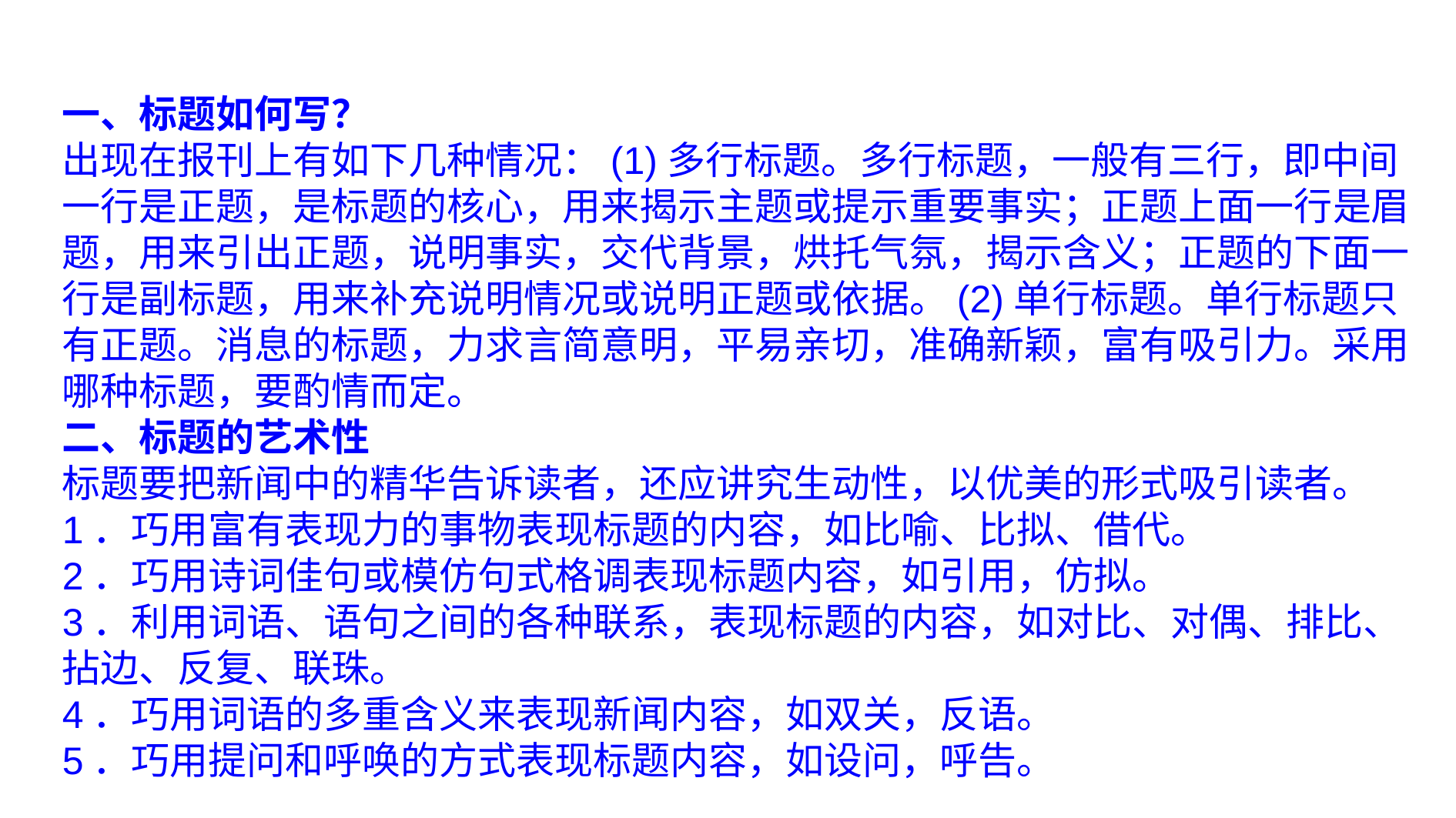

一、标题如何写？
出现在报刊上有如下几种情况：(1)多行标题。多行标题，一般有三行，即中间一行是正题，是标题的核心，用来揭示主题或提示重要事实；正题上面一行是眉题，用来引出正题，说明事实，交代背景，烘托气氛，揭示含义；正题的下面一行是副标题，用来补充说明情况或说明正题或依据。(2)单行标题。单行标题只有正题。消息的标题，力求言简意明，平易亲切，准确新颖，富有吸引力。采用哪种标题，要酌情而定。
二、标题的艺术性
标题要把新闻中的精华告诉读者，还应讲究生动性，以优美的形式吸引读者。
1．巧用富有表现力的事物表现标题的内容，如比喻、比拟、借代。
2．巧用诗词佳句或模仿句式格调表现标题内容，如引用，仿拟。
3．利用词语、语句之间的各种联系，表现标题的内容，如对比、对偶、排比、拈边、反复、联珠。
4．巧用词语的多重含义来表现新闻内容，如双关，反语。
5．巧用提问和呼唤的方式表现标题内容，如设问，呼告。